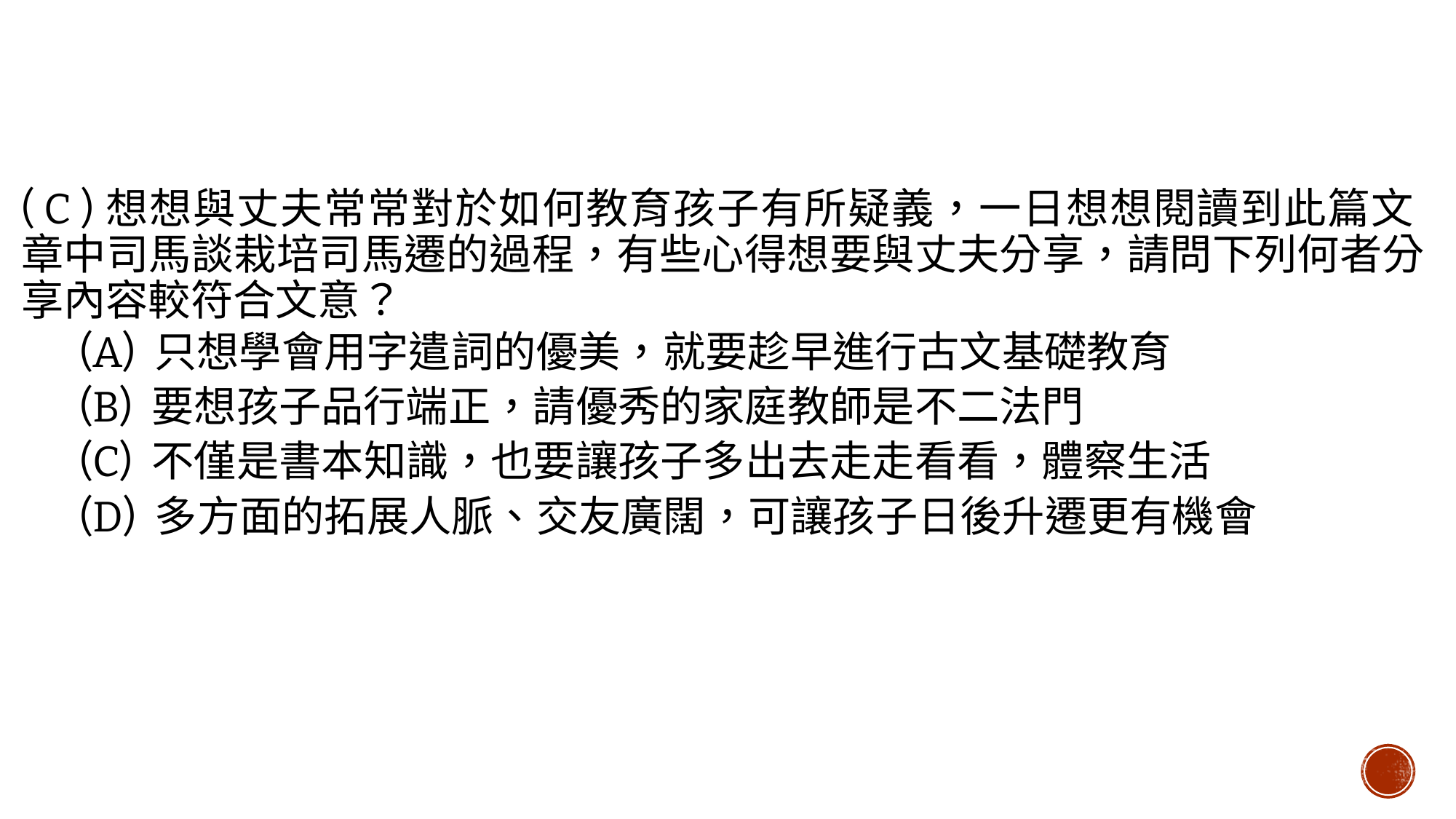

( C )想想與丈夫常常對於如何教育孩子有所疑義，一日想想閱讀到此篇文  章中司馬談栽培司馬遷的過程，有些心得想要與丈夫分享，請問下列何者分享內容較符合文意？
   (A) 只想學會用字遣詞的優美，就要趁早進行古文基礎教育
   (B) 要想孩子品行端正，請優秀的家庭教師是不二法門
   (C) 不僅是書本知識，也要讓孩子多出去走走看看，體察生活
   (D) 多方面的拓展人脈、交友廣闊，可讓孩子日後升遷更有機會